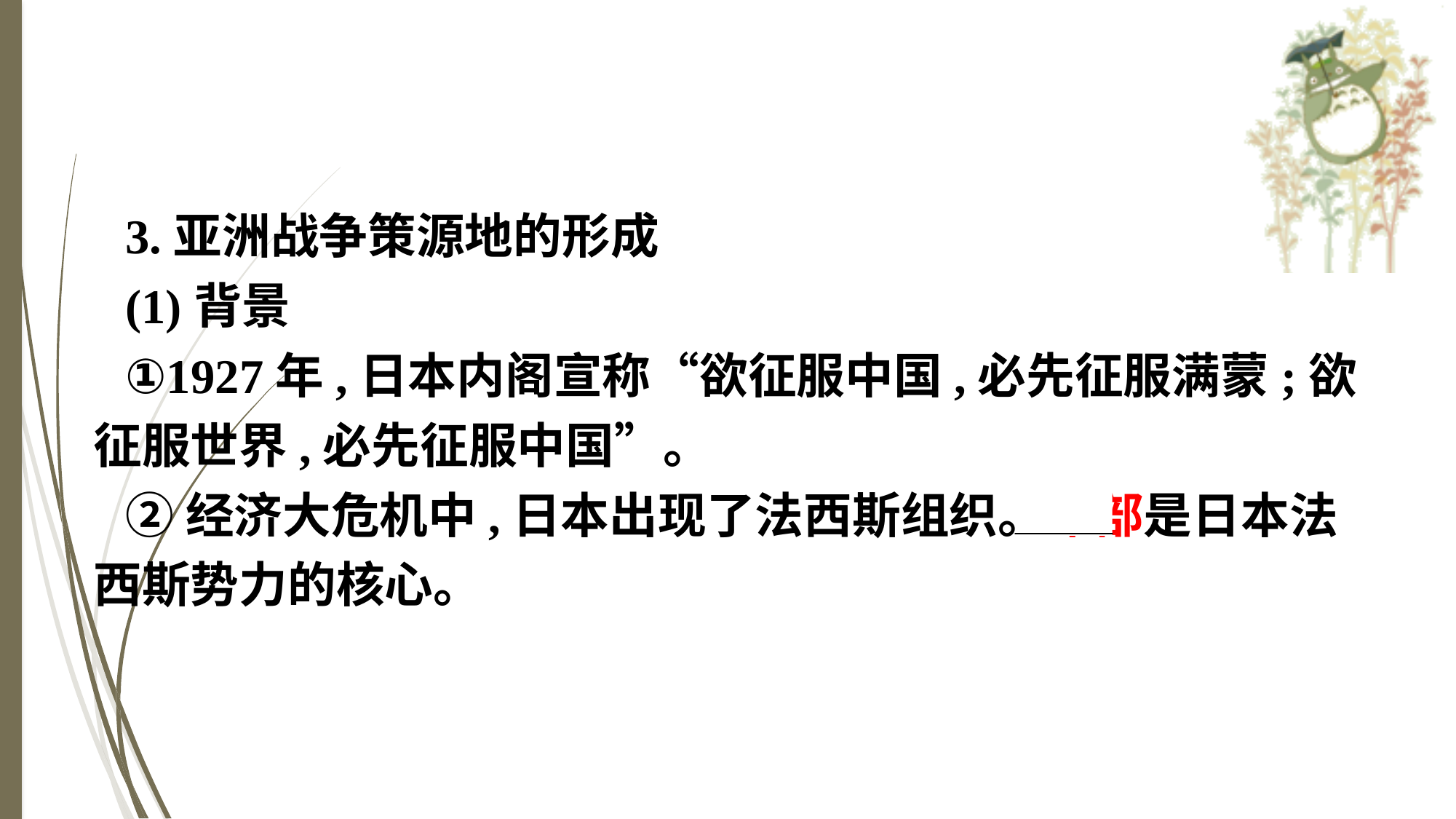

3.亚洲战争策源地的形成
(1)背景
①1927年,日本内阁宣称“欲征服中国,必先征服满蒙;欲征服世界,必先征服中国”。
②经济大危机中,日本出现了法西斯组织。军部是日本法西斯势力的核心。